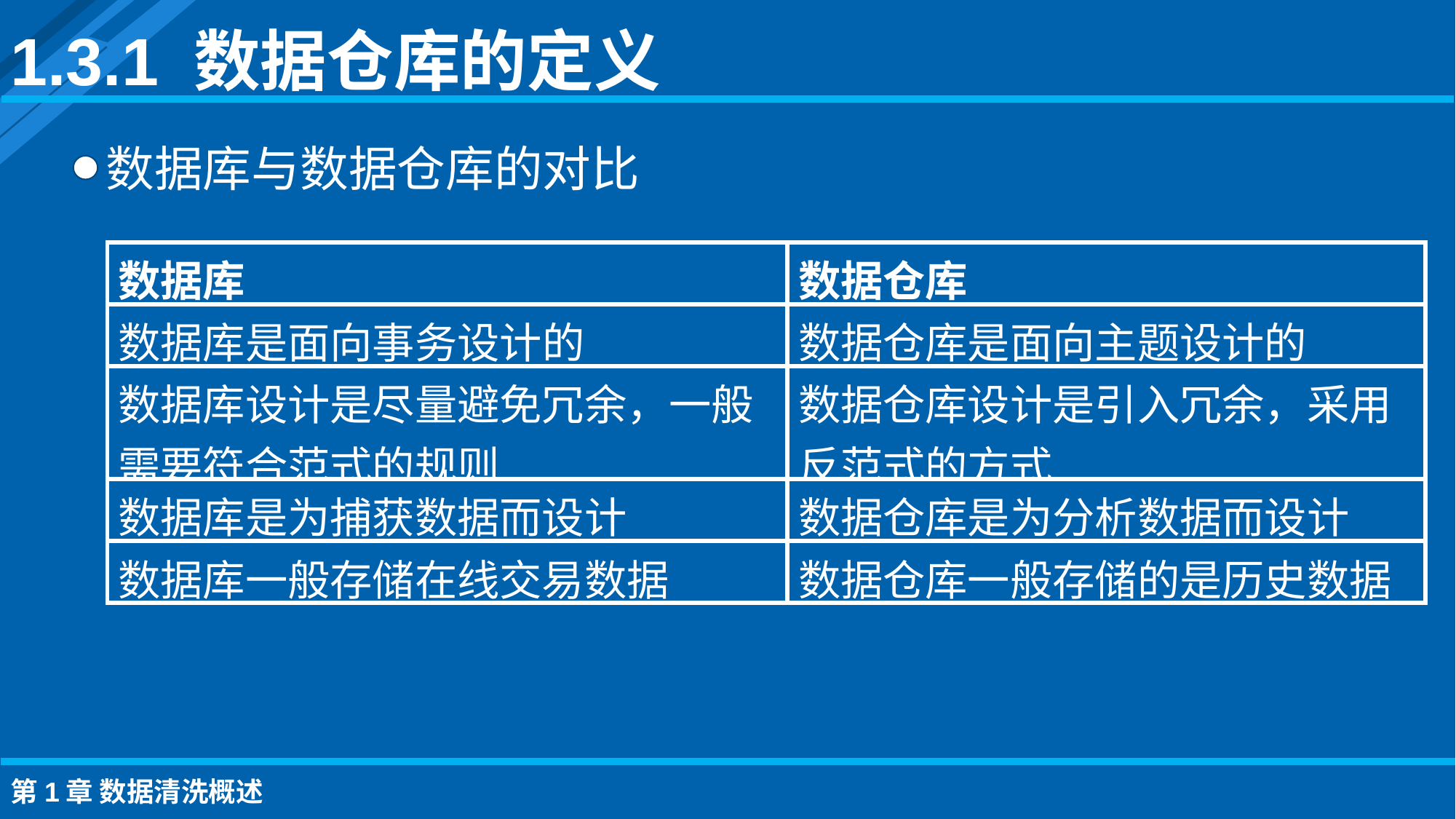

1.3.1 数据仓库的定义

数据库与数据仓库的对比

| 数据库 | 数据仓库 |
| --- | --- |
| 数据库是面向事务设计的 | 数据仓库是面向主题设计的 |
| 数据库设计是尽量避免冗余，一般需要符合范式的规则 | 数据仓库设计是引入冗余，采用反范式的方式 |
| 数据库是为捕获数据而设计 | 数据仓库是为分析数据而设计 |
| 数据库一般存储在线交易数据 | 数据仓库一般存储的是历史数据 |
第1章 数据清洗概述